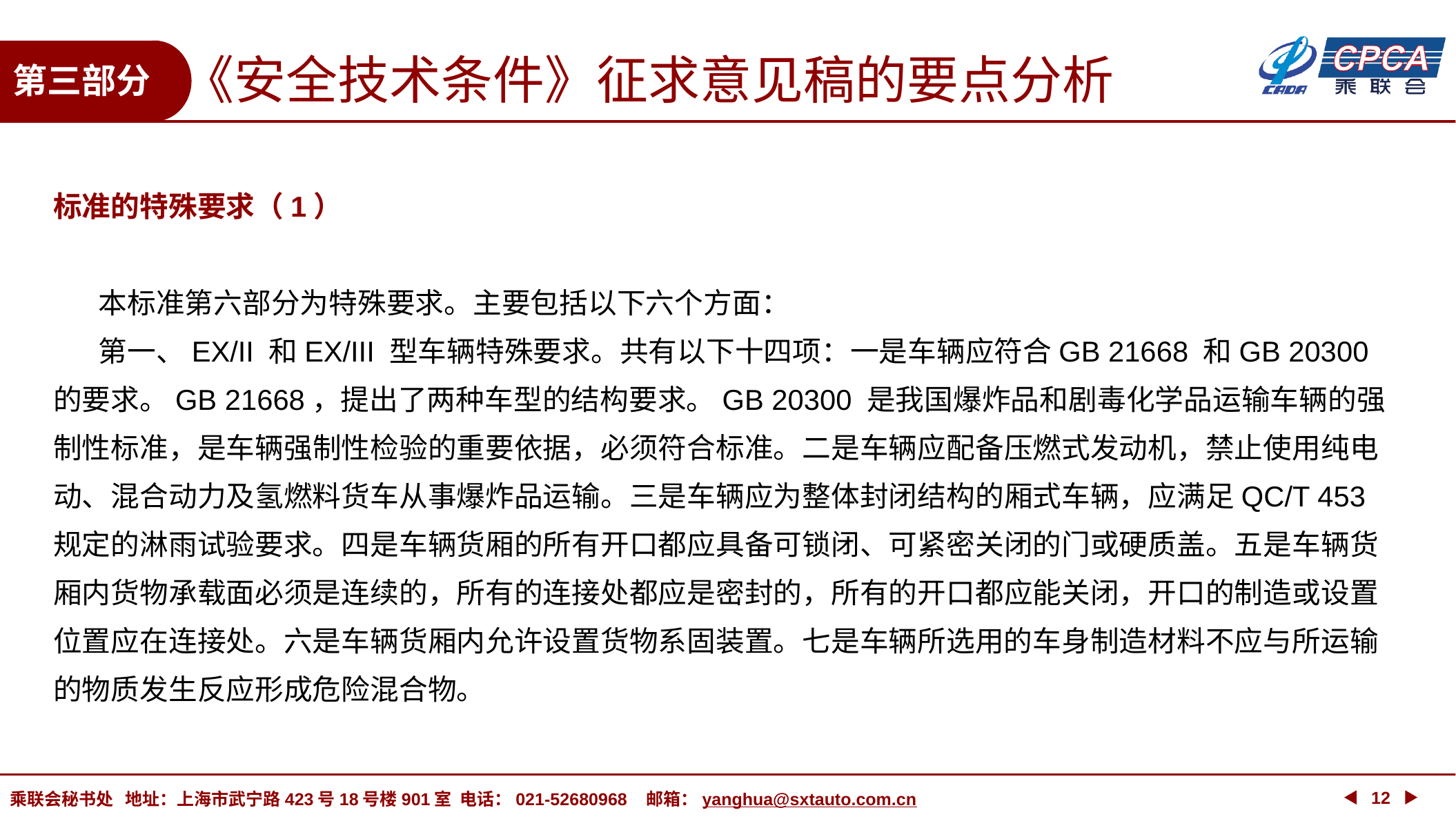

《安全技术条件》征求意见稿的要点分析
第三部分
标准的特殊要求（1）

      本标准第六部分为特殊要求。主要包括以下六个方面：
      第一、EX/II 和EX/III 型车辆特殊要求。共有以下十四项：一是车辆应符合GB 21668 和GB 20300 的要求。GB 21668，提出了两种车型的结构要求。GB 20300 是我国爆炸品和剧毒化学品运输车辆的强制性标准，是车辆强制性检验的重要依据，必须符合标准。二是车辆应配备压燃式发动机，禁止使用纯电动、混合动力及氢燃料货车从事爆炸品运输。三是车辆应为整体封闭结构的厢式车辆，应满足QC/T 453 规定的淋雨试验要求。四是车辆货厢的所有开口都应具备可锁闭、可紧密关闭的门或硬质盖。五是车辆货厢内货物承载面必须是连续的，所有的连接处都应是密封的，所有的开口都应能关闭，开口的制造或设置位置应在连接处。六是车辆货厢内允许设置货物系固装置。七是车辆所选用的车身制造材料不应与所运输的物质发生反应形成危险混合物。